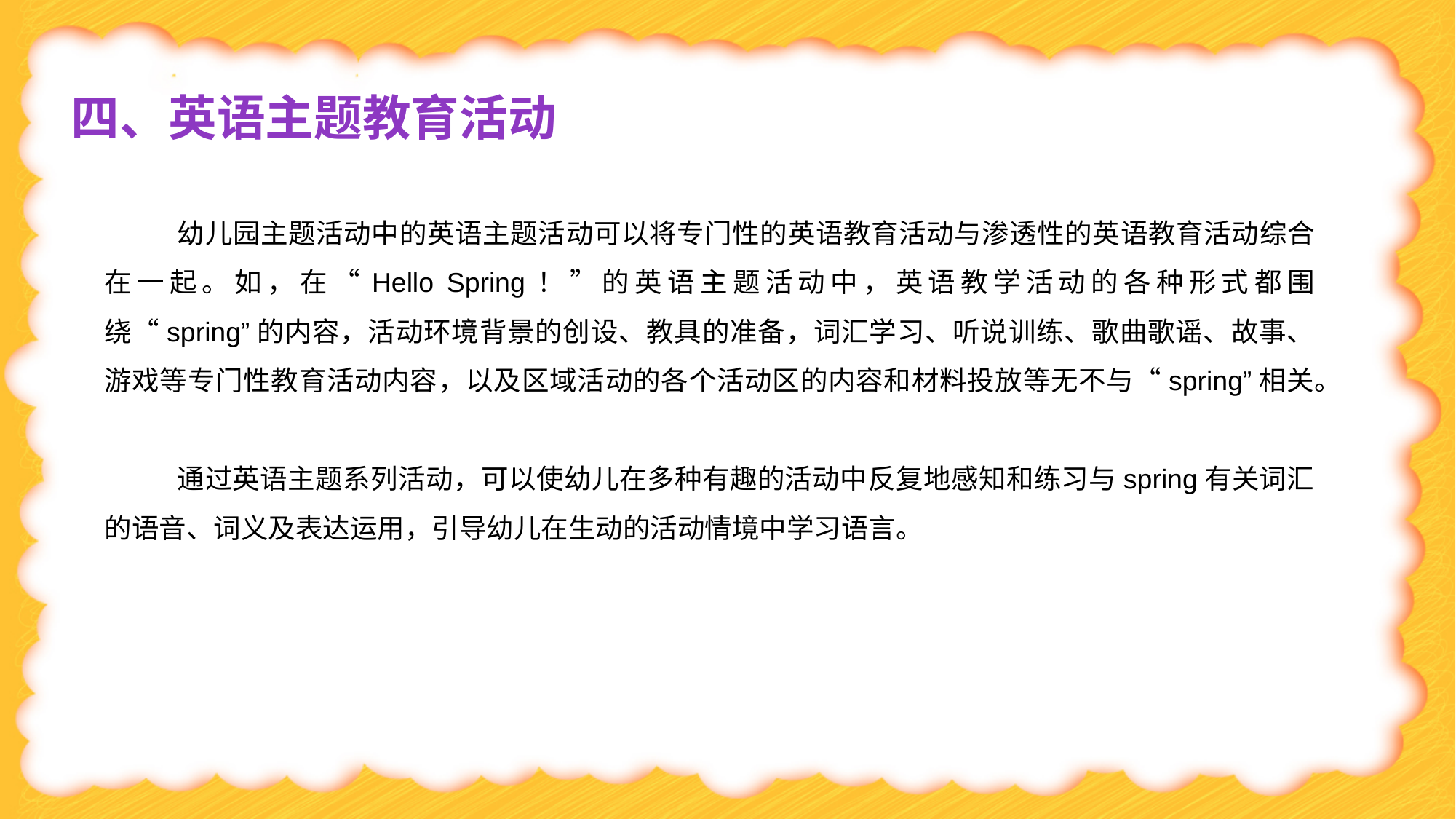

四、英语主题教育活动

幼儿园主题活动中的英语主题活动可以将专门性的英语教育活动与渗透性的英语教育活动综合在一起。如，在“Hello Spring！”的英语主题活动中，英语教学活动的各种形式都围绕“spring”的内容，活动环境背景的创设、教具的准备，词汇学习、听说训练、歌曲歌谣、故事、游戏等专门性教育活动内容，以及区域活动的各个活动区的内容和材料投放等无不与“spring”相关。

通过英语主题系列活动，可以使幼儿在多种有趣的活动中反复地感知和练习与spring有关词汇的语音、词义及表达运用，引导幼儿在生动的活动情境中学习语言。